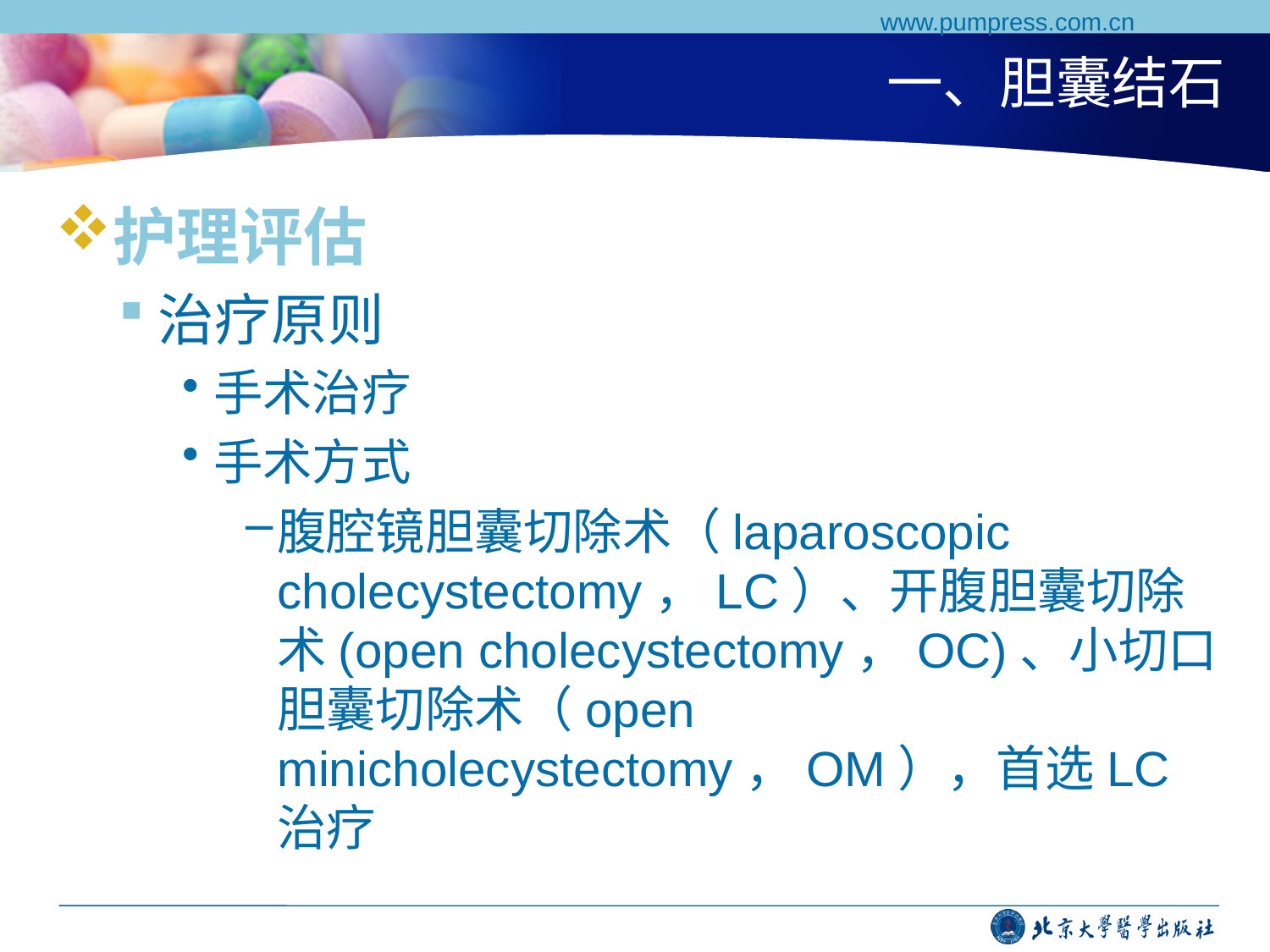

www.pumpress.com.cn
# 一、胆囊结石
护理评估
治疗原则
手术治疗
手术方式
腹腔镜胆囊切除术（laparoscopic cholecystectomy，LC）、开腹胆囊切除术(open cholecystectomy，OC)、小切口胆囊切除术（open minicholecystectomy，OM），首选LC治疗